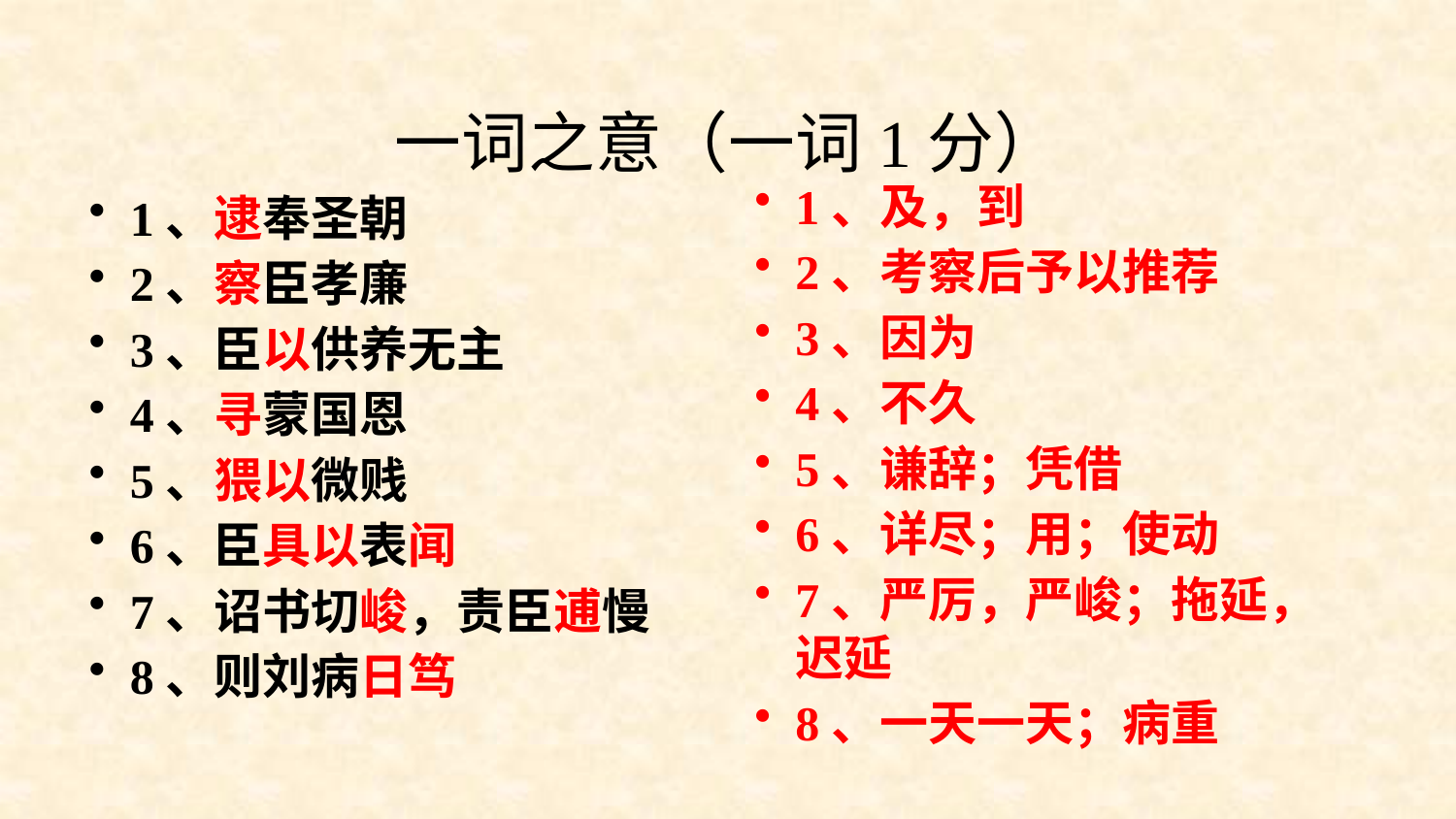

# 一词之意（一词1分）
1、及，到
2、考察后予以推荐
3、因为
4、不久
5、谦辞；凭借
6、详尽；用；使动
7、严厉，严峻；拖延，迟延
8、一天一天；病重
1、逮奉圣朝
2、察臣孝廉
3、臣以供养无主
4、寻蒙国恩
5、猥以微贱
6、臣具以表闻
7、诏书切峻，责臣逋慢
8、则刘病日笃